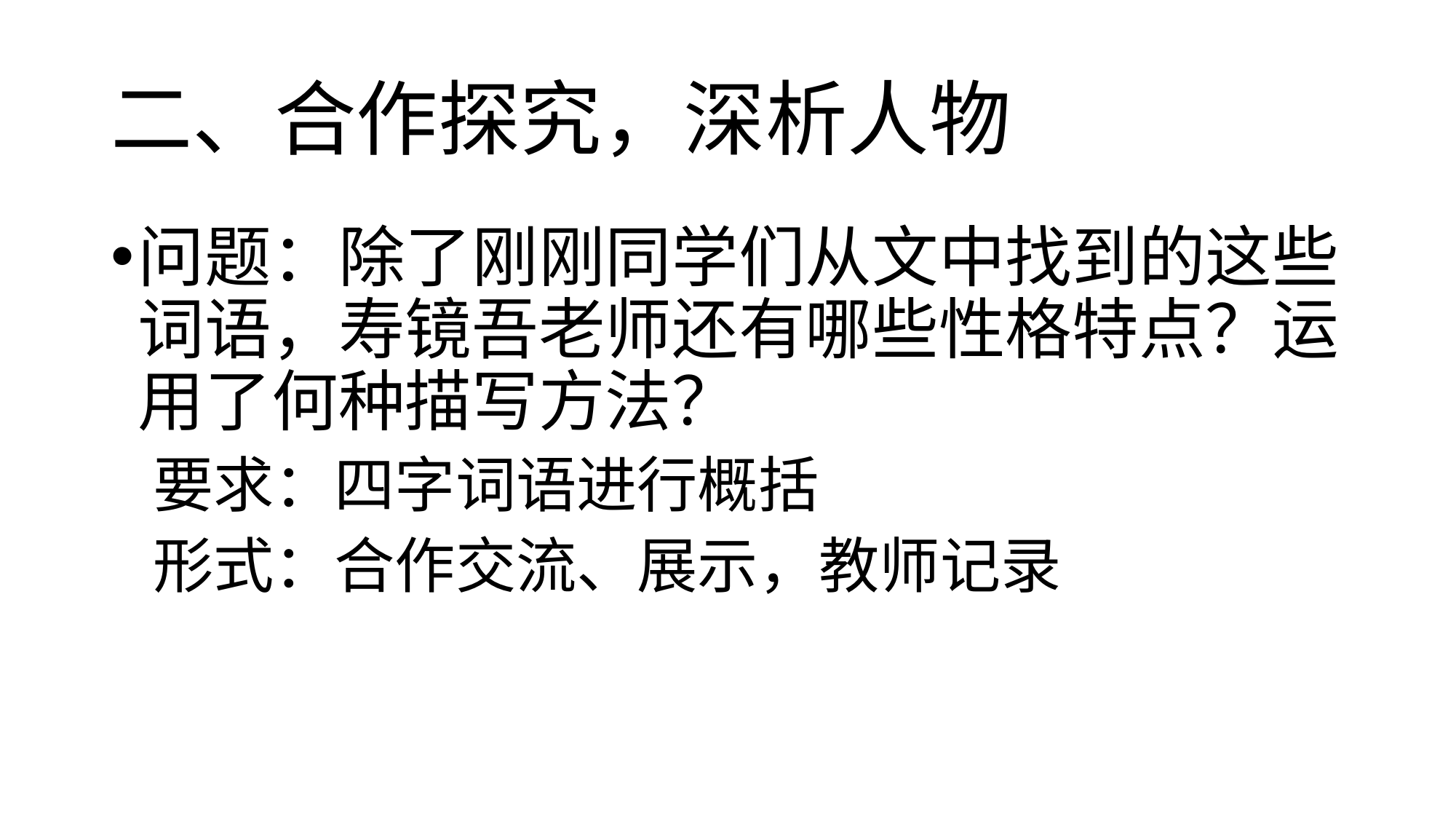

# 二、合作探究，深析人物
问题：除了刚刚同学们从文中找到的这些词语，寿镜吾老师还有哪些性格特点？运用了何种描写方法？
  要求：四字词语进行概括
  形式：合作交流、展示，教师记录